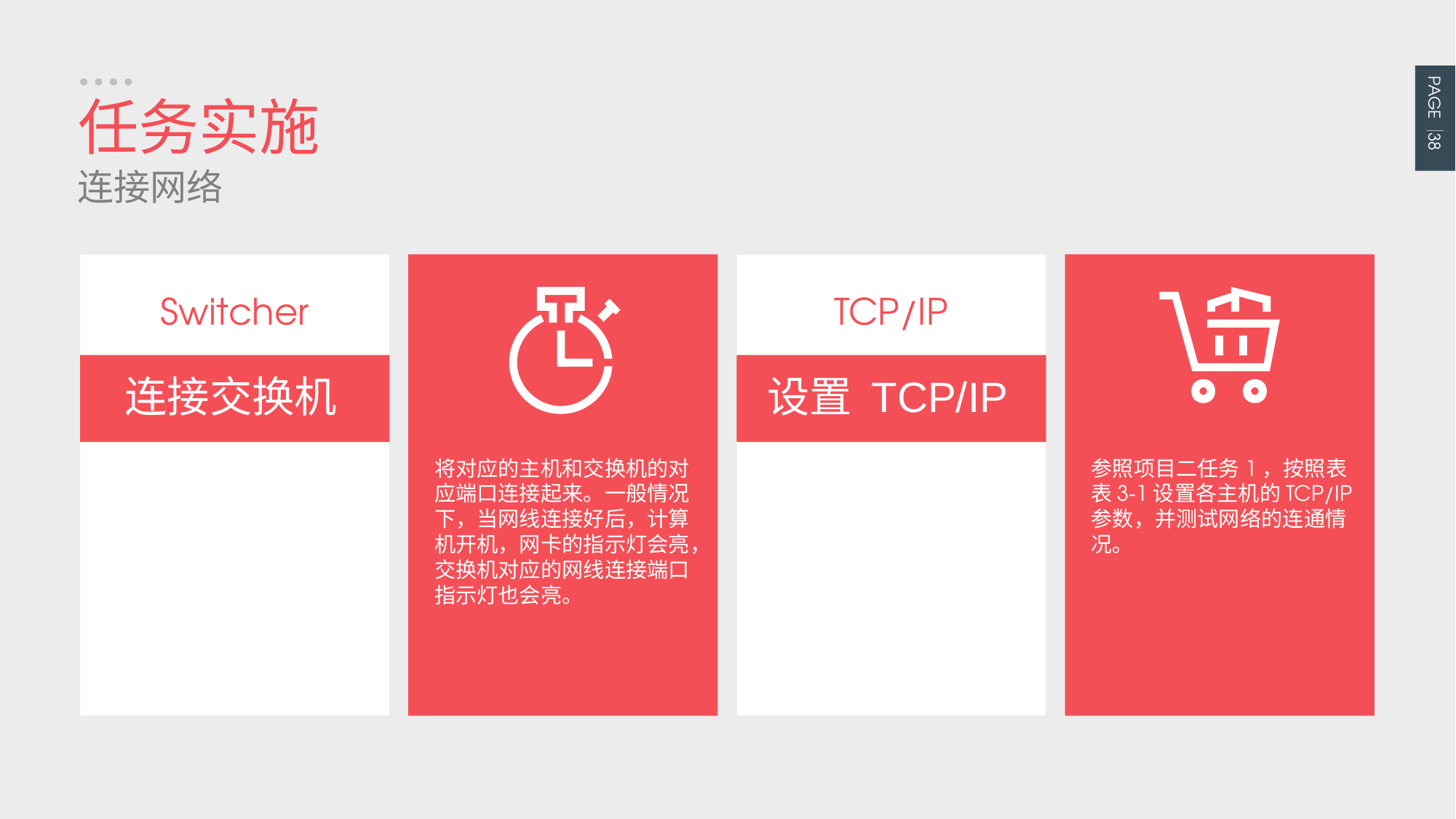

PAGE   38
任务实施
连接网络

Switcher

连接交换机

将对应的主机和交换机的对应端口连接起来。一般情况下，当网线连接好后，计算机开机，网卡的指示灯会亮，交换机对应的网线连接端口指示灯也会亮。

TCP/IP

设置 TCP/IP

参照项目二任务1，按照表表3-1设置各主机的TCP/IP参数，并测试网络的连通情况。